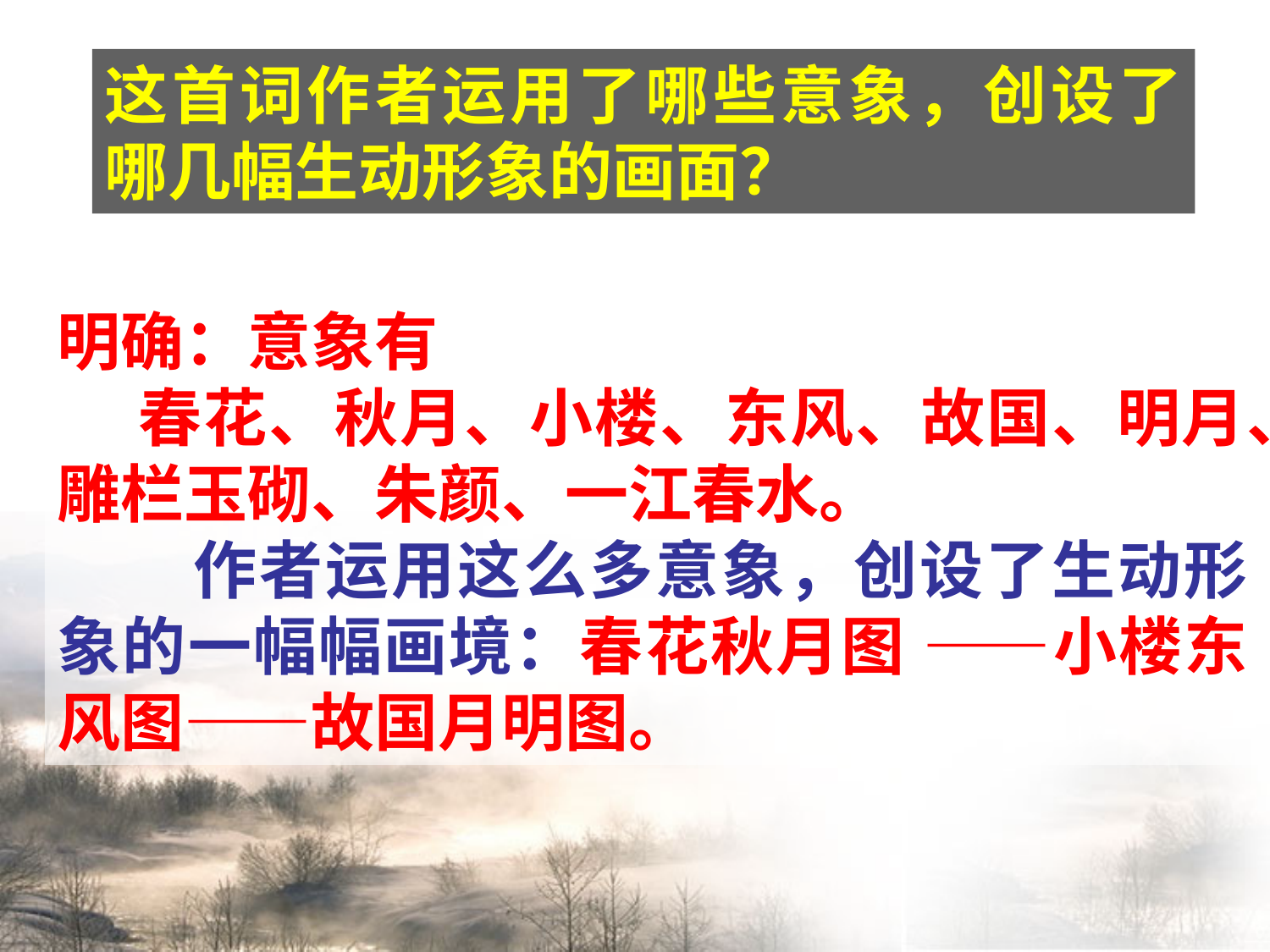

这首词作者运用了哪些意象，创设了哪几幅生动形象的画面？
明确：意象有
    春花、秋月、小楼、东风、故国、明月、雕栏玉砌、朱颜、一江春水。
       作者运用这么多意象，创设了生动形象的一幅幅画境：春花秋月图 ——小楼东风图——故国月明图。